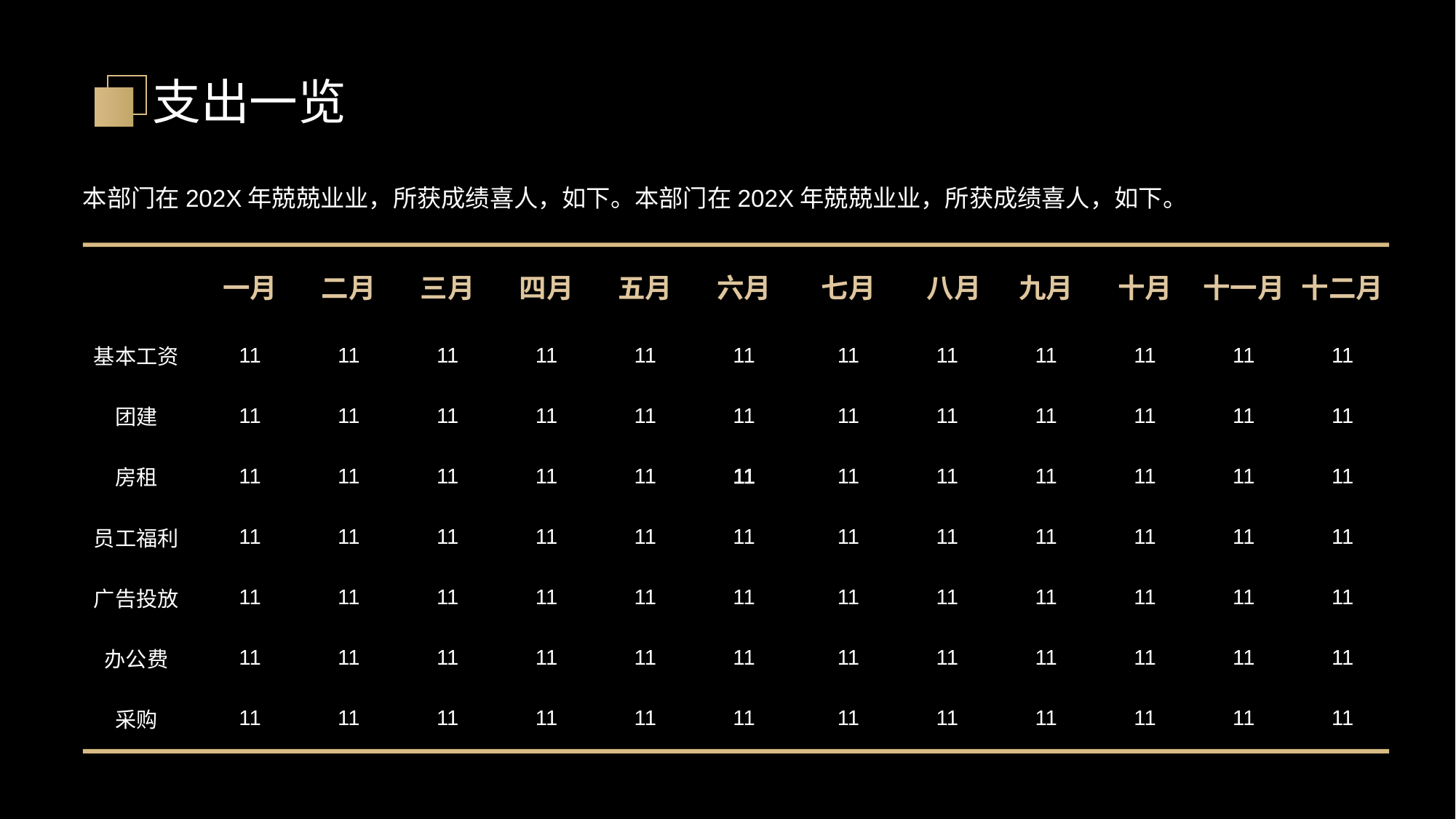

支出一览

本部门在202X年兢兢业业，所获成绩喜人，如下。本部门在202X年兢兢业业，所获成绩喜人，如下。

|  | 一月 | 二月 | 三月 | 四月 | 五月 | 六月 | 七月 | 八月 | 九月 | 十月 | 十一月 | 十二月 |
| --- | --- | --- | --- | --- | --- | --- | --- | --- | --- | --- | --- | --- |
| 基本工资 | 11 | 11 | 11 | 11 | 11 | 11 | 11 | 11 | 11 | 11 | 11 | 11 |
| 团建 | 11 | 11 | 11 | 11 | 11 | 11 | 11 | 11 | 11 | 11 | 11 | 11 |
| 房租 | 11 | 11 | 11 | 11 | 11 | 11 | 11 | 11 | 11 | 11 | 11 | 11 |
| 员工福利 | 11 | 11 | 11 | 11 | 11 | 11 | 11 | 11 | 11 | 11 | 11 | 11 |
| 广告投放 | 11 | 11 | 11 | 11 | 11 | 11 | 11 | 11 | 11 | 11 | 11 | 11 |
| 办公费 | 11 | 11 | 11 | 11 | 11 | 11 | 11 | 11 | 11 | 11 | 11 | 11 |
| 采购 | 11 | 11 | 11 | 11 | 11 | 11 | 11 | 11 | 11 | 11 | 11 | 11 |